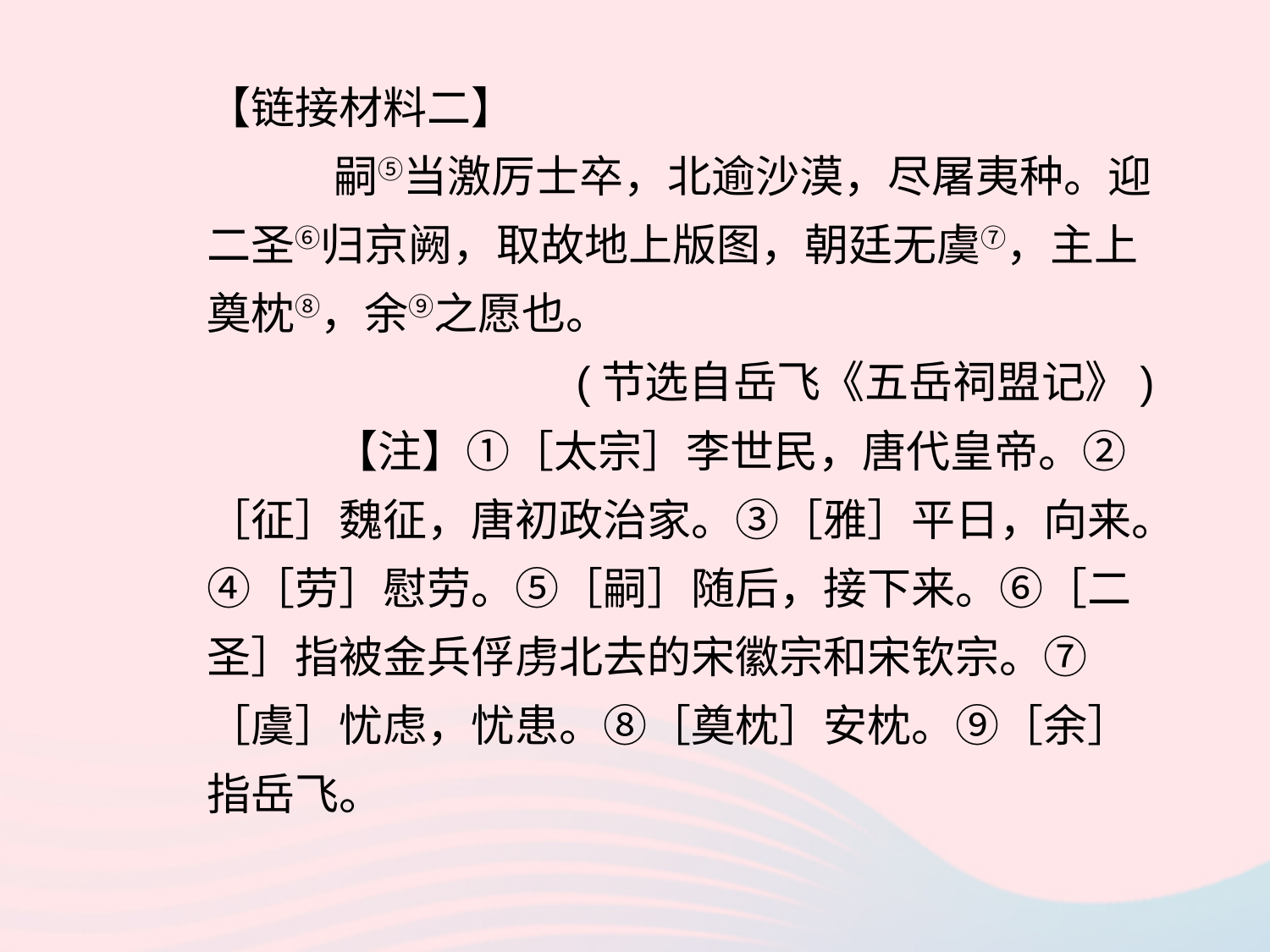

【链接材料二】
	嗣⑤当激厉士卒，北逾沙漠，尽屠夷种。迎二圣⑥归京阙，取故地上版图，朝廷无虞⑦，主上奠枕⑧，余⑨之愿也。
(节选自岳飞《五岳祠盟记》)
	【注】①［太宗］李世民，唐代皇帝。②［征］魏征，唐初政治家。③［雅］平日，向来。④［劳］慰劳。⑤［嗣］随后，接下来。⑥［二圣］指被金兵俘虏北去的宋徽宗和宋钦宗。⑦［虞］忧虑，忧患。⑧［奠枕］安枕。⑨［余］指岳飞。